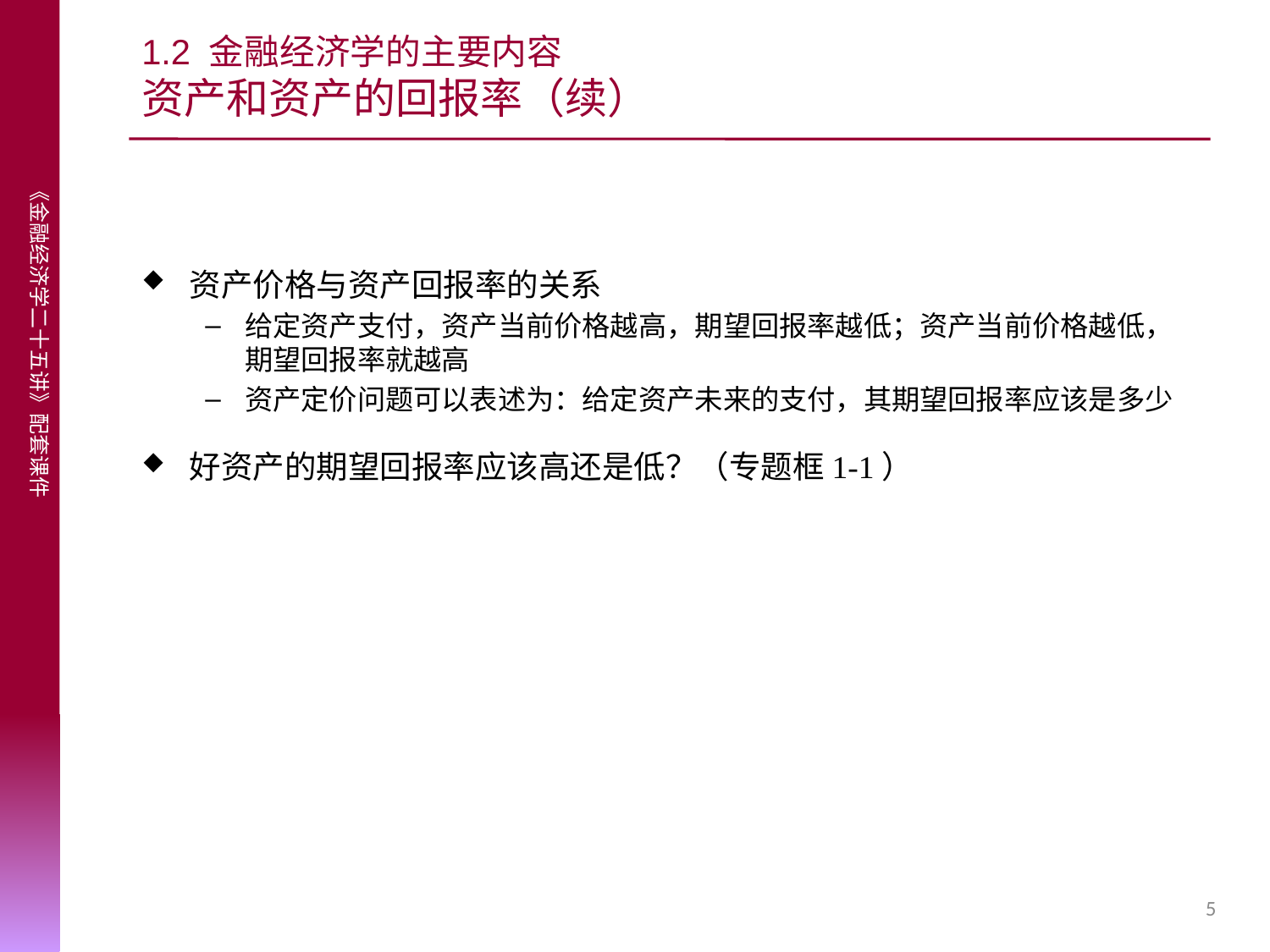

# 1.2 金融经济学的主要内容 资产和资产的回报率（续）

资产价格与资产回报率的关系
给定资产支付，资产当前价格越高，期望回报率越低；资产当前价格越低，期望回报率就越高
资产定价问题可以表述为：给定资产未来的支付，其期望回报率应该是多少
好资产的期望回报率应该高还是低？（专题框1-1）
5